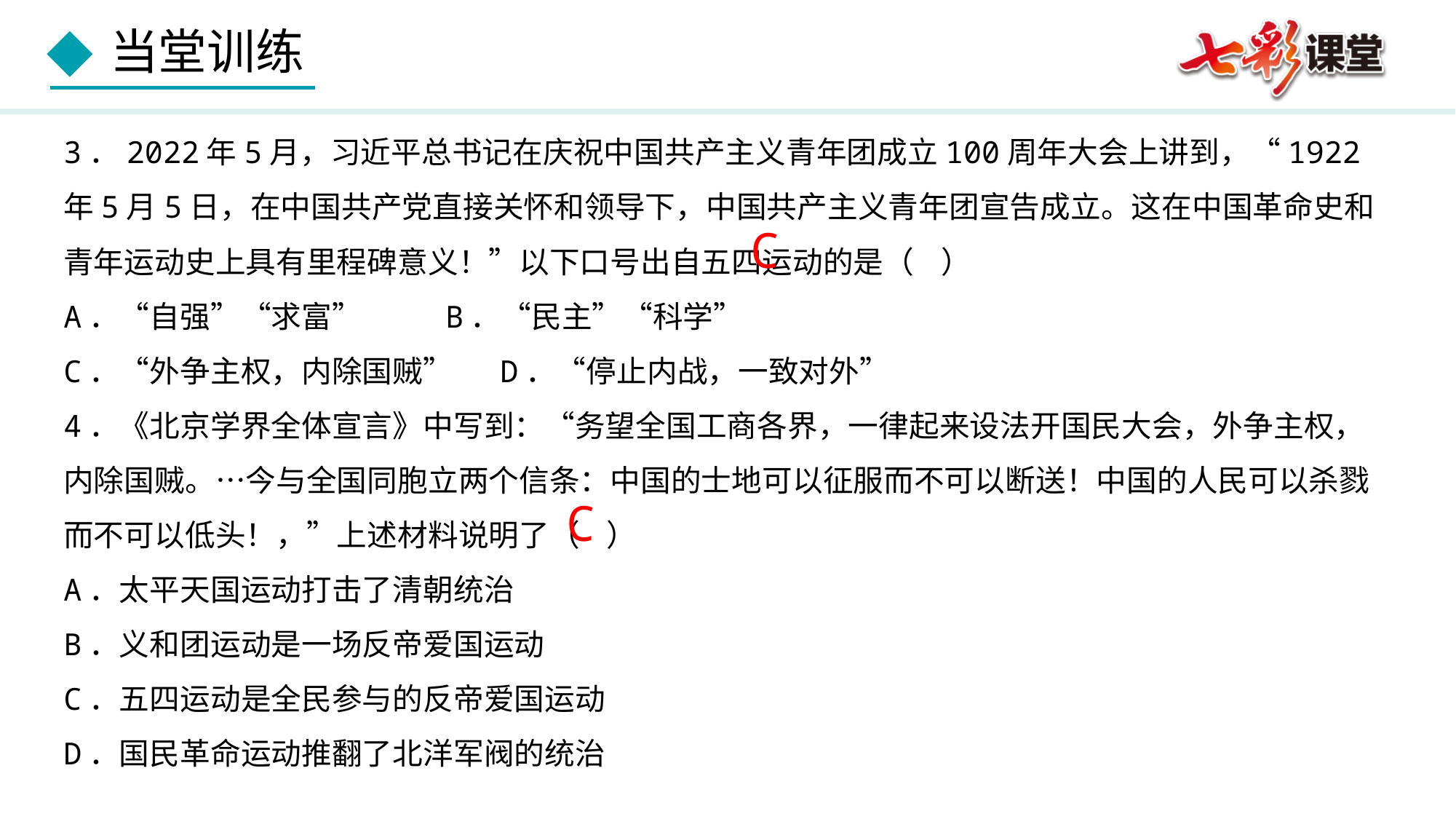

3．2022年5月，习近平总书记在庆祝中国共产主义青年团成立100周年大会上讲到，“1922年5月5日，在中国共产党直接关怀和领导下，中国共产主义青年团宣告成立。这在中国革命史和青年运动史上具有里程碑意义！”以下口号出自五四运动的是（    ）
A．“自强”“求富”	       B．“民主”“科学”
C．“外争主权，内除国贼”	D．“停止内战，一致对外”
4．《北京学界全体宣言》中写到：“务望全国工商各界，一律起来设法开国民大会，外争主权，内除国贼。…今与全国同胞立两个信条：中国的士地可以征服而不可以断送！中国的人民可以杀戮而不可以低头！，”上述材料说明了（    ）
A．太平天国运动打击了清朝统治
B．义和团运动是一场反帝爱国运动
C．五四运动是全民参与的反帝爱国运动
D．国民革命运动推翻了北洋军阀的统治

C
C